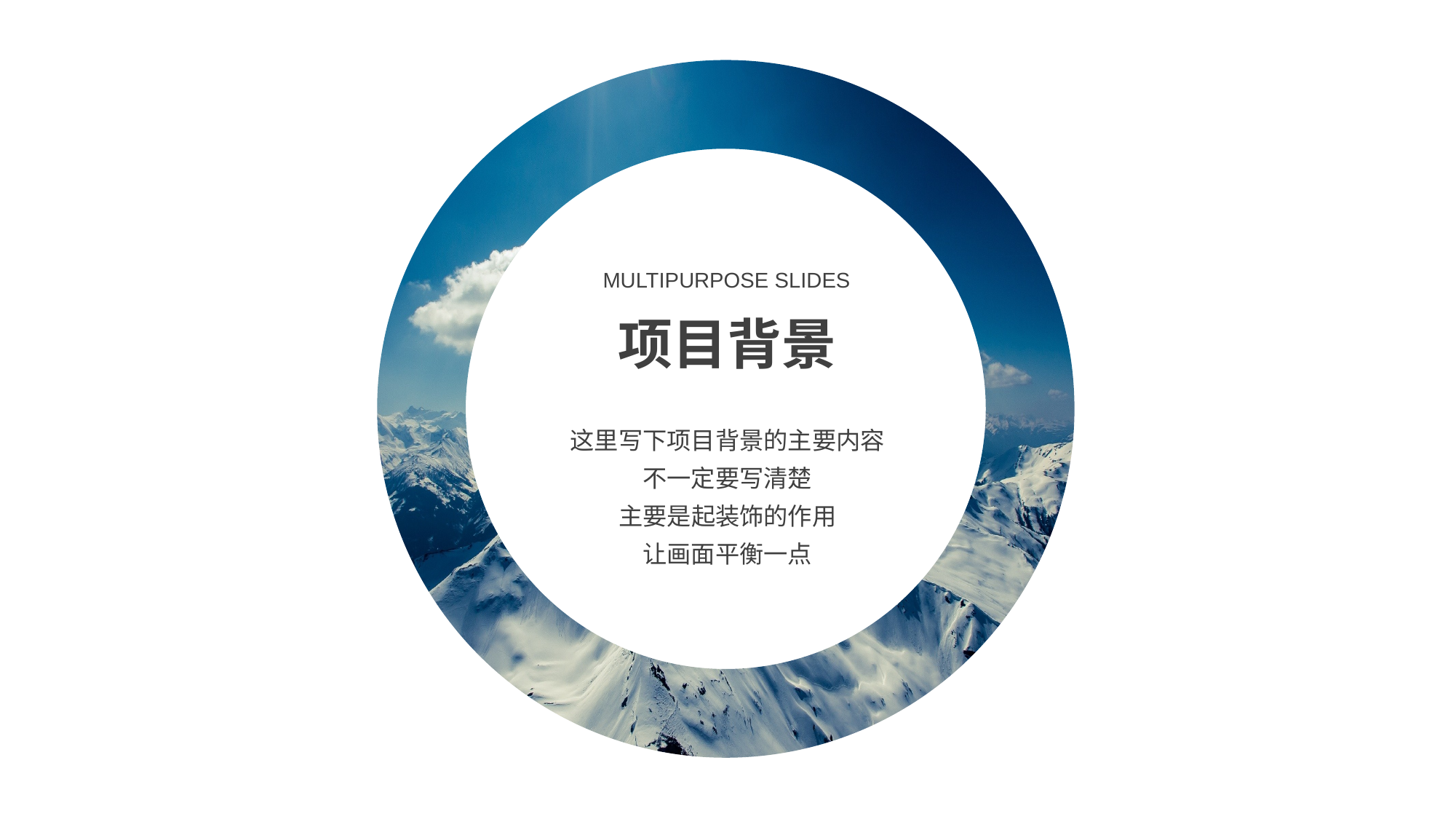

MULTIPURPOSE SLIDES
项目背景
这里写下项目背景的主要内容不一定要写清楚
主要是起装饰的作用
让画面平衡一点